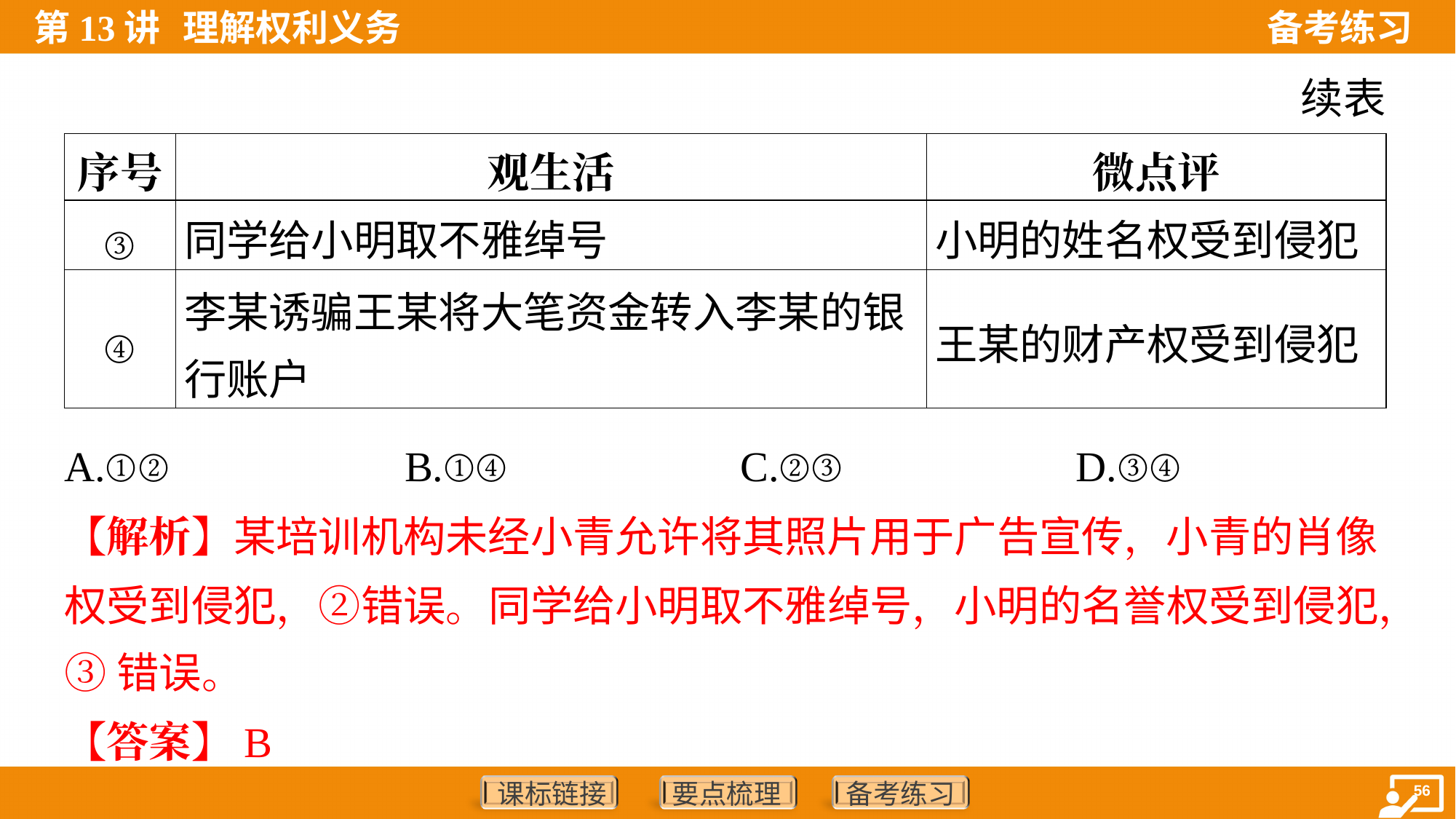

续表
| 序号 | 观生活 | 微点评 |
| --- | --- | --- |
| ③ | 同学给小明取不雅绰号 | 小明的姓名权受到侵犯 |
| ④ | 李某诱骗王某将大笔资金转入李某的银 行账户 | 王某的财产权受到侵犯 |
A.①②	B.①④	C.②③	D.③④
【解析】某培训机构未经小青允许将其照片用于广告宣传，小青的肖像
权受到侵犯，②错误。同学给小明取不雅绰号，小明的名誉权受到侵犯，
③错误。
【答案】B